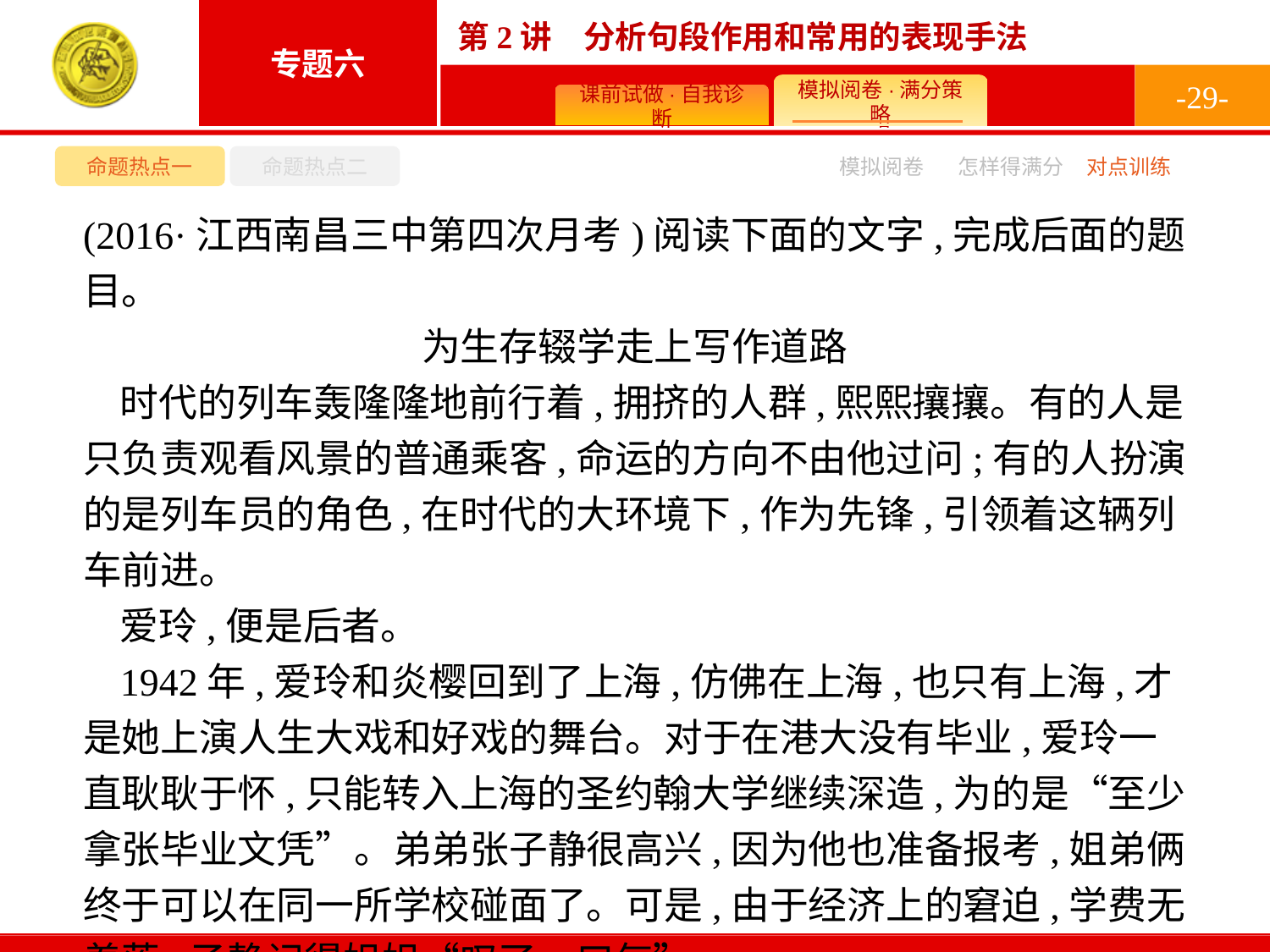

-29-
命题热点一
命题热点二
模拟阅卷
怎样得满分
对点训练
(2016·江西南昌三中第四次月考)阅读下面的文字,完成后面的题目。
为生存辍学走上写作道路
时代的列车轰隆隆地前行着,拥挤的人群,熙熙攘攘。有的人是只负责观看风景的普通乘客,命运的方向不由他过问;有的人扮演的是列车员的角色,在时代的大环境下,作为先锋,引领着这辆列车前进。
爱玲,便是后者。
1942年,爱玲和炎樱回到了上海,仿佛在上海,也只有上海,才是她上演人生大戏和好戏的舞台。对于在港大没有毕业,爱玲一直耿耿于怀,只能转入上海的圣约翰大学继续深造,为的是“至少拿张毕业文凭”。弟弟张子静很高兴,因为他也准备报考,姐弟俩终于可以在同一所学校碰面了。可是,由于经济上的窘迫,学费无着落,子静记得姐姐“叹了一口气”。